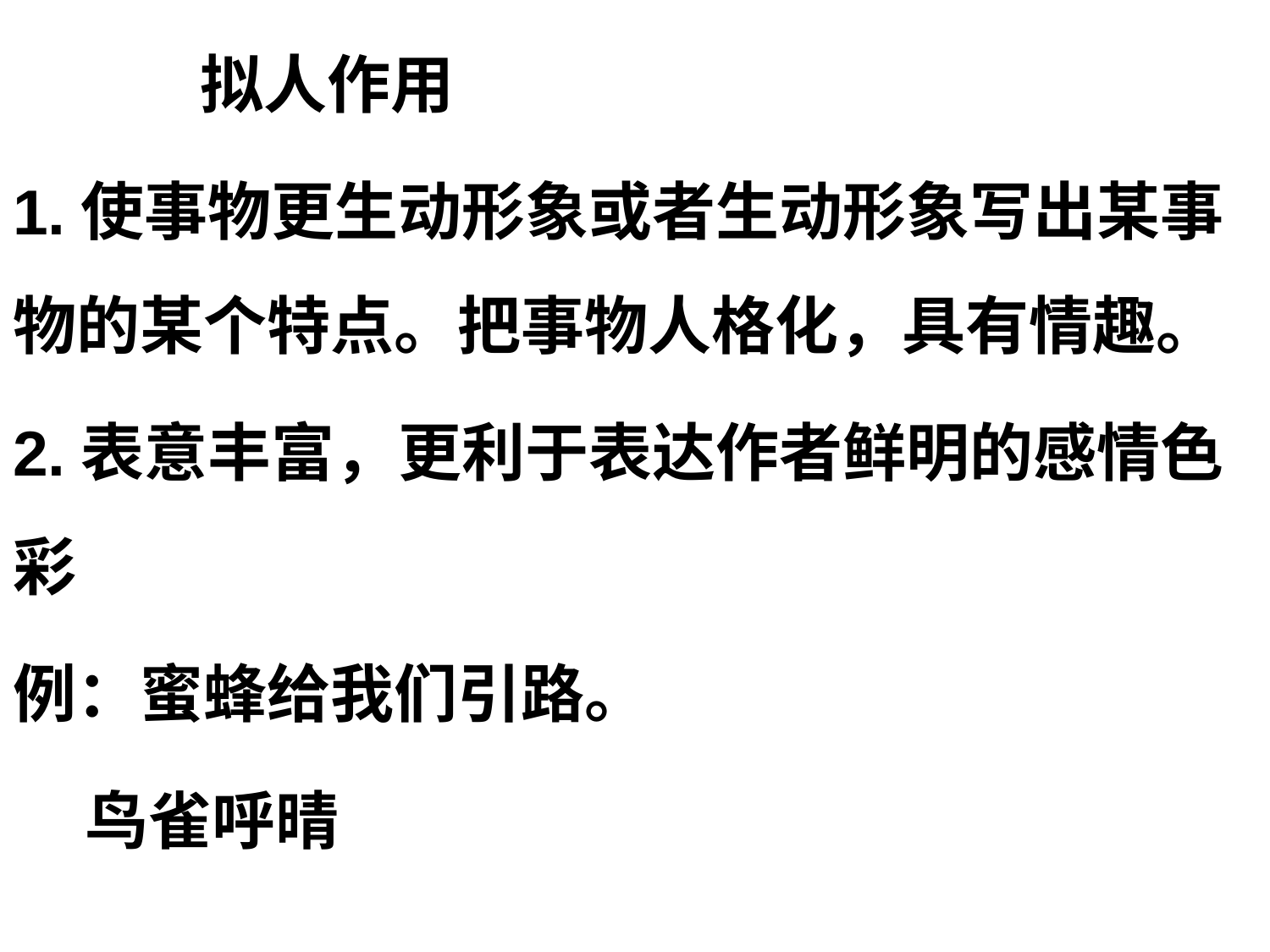

拟人作用
1.使事物更生动形象或者生动形象写出某事物的某个特点。把事物人格化，具有情趣。
2.表意丰富，更利于表达作者鲜明的感情色彩
例：蜜蜂给我们引路。
    鸟雀呼晴